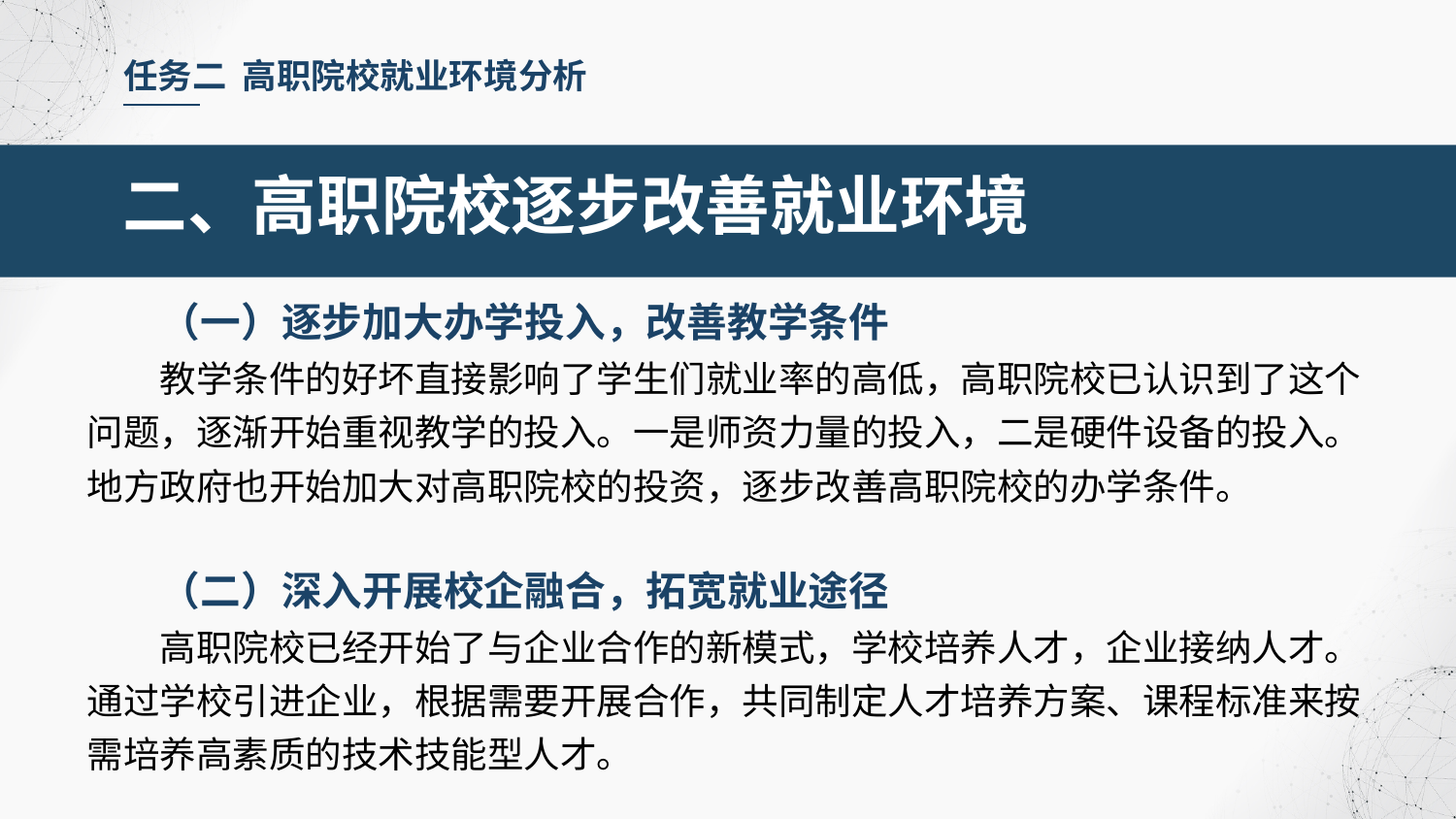

任务二  高职院校就业环境分析

二、高职院校逐步改善就业环境
（一）逐步加大办学投入，改善教学条件
教学条件的好坏直接影响了学生们就业率的高低，高职院校已认识到了这个问题，逐渐开始重视教学的投入。一是师资力量的投入，二是硬件设备的投入。地方政府也开始加大对高职院校的投资，逐步改善高职院校的办学条件。

（二）深入开展校企融合，拓宽就业途径
高职院校已经开始了与企业合作的新模式，学校培养人才，企业接纳人才。通过学校引进企业，根据需要开展合作，共同制定人才培养方案、课程标准来按需培养高素质的技术技能型人才。